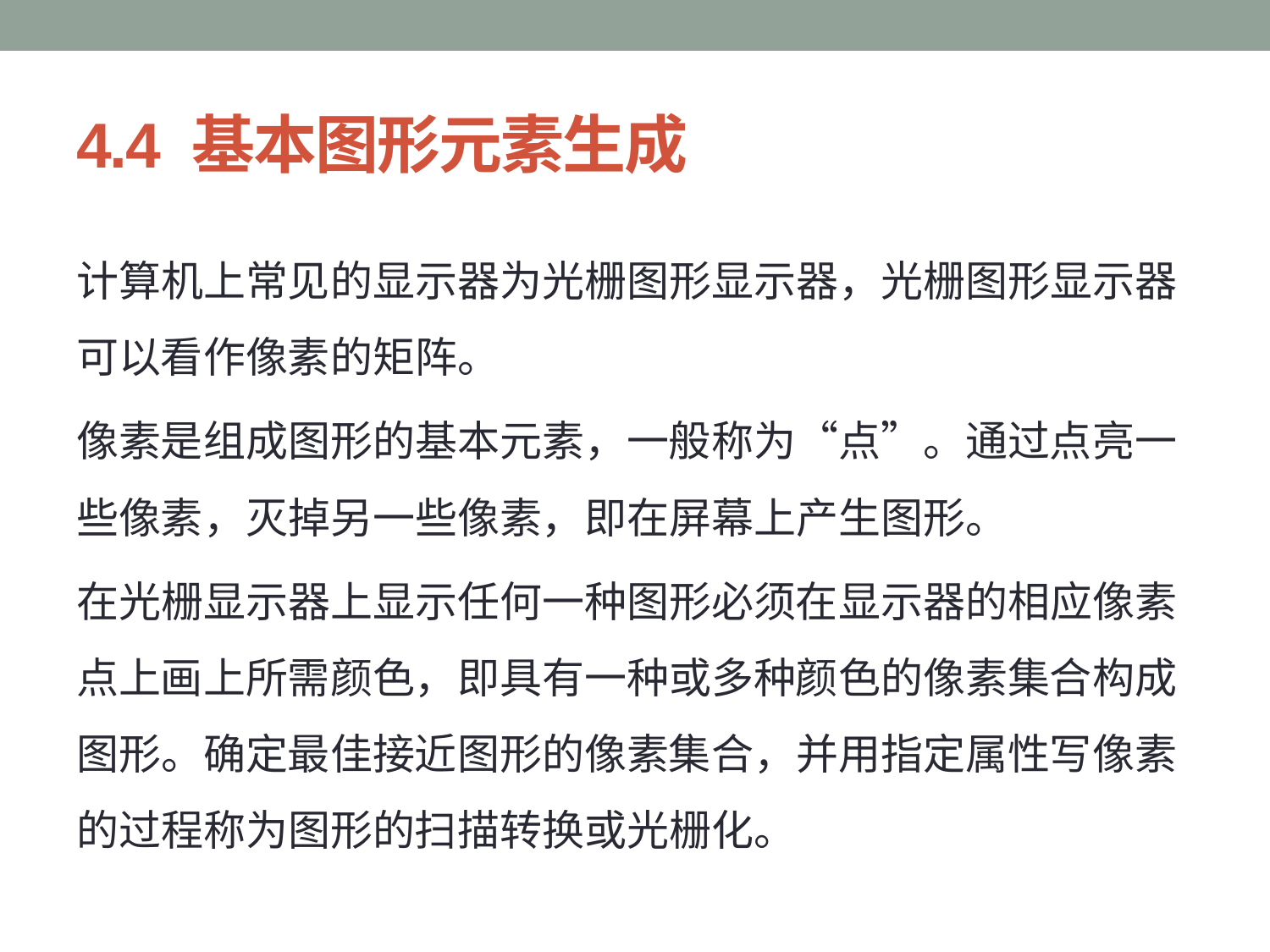

# 4.4 基本图形元素生成
计算机上常见的显示器为光栅图形显示器，光栅图形显示器可以看作像素的矩阵。
像素是组成图形的基本元素，一般称为“点”。通过点亮一些像素，灭掉另一些像素，即在屏幕上产生图形。
在光栅显示器上显示任何一种图形必须在显示器的相应像素点上画上所需颜色，即具有一种或多种颜色的像素集合构成图形。确定最佳接近图形的像素集合，并用指定属性写像素的过程称为图形的扫描转换或光栅化。